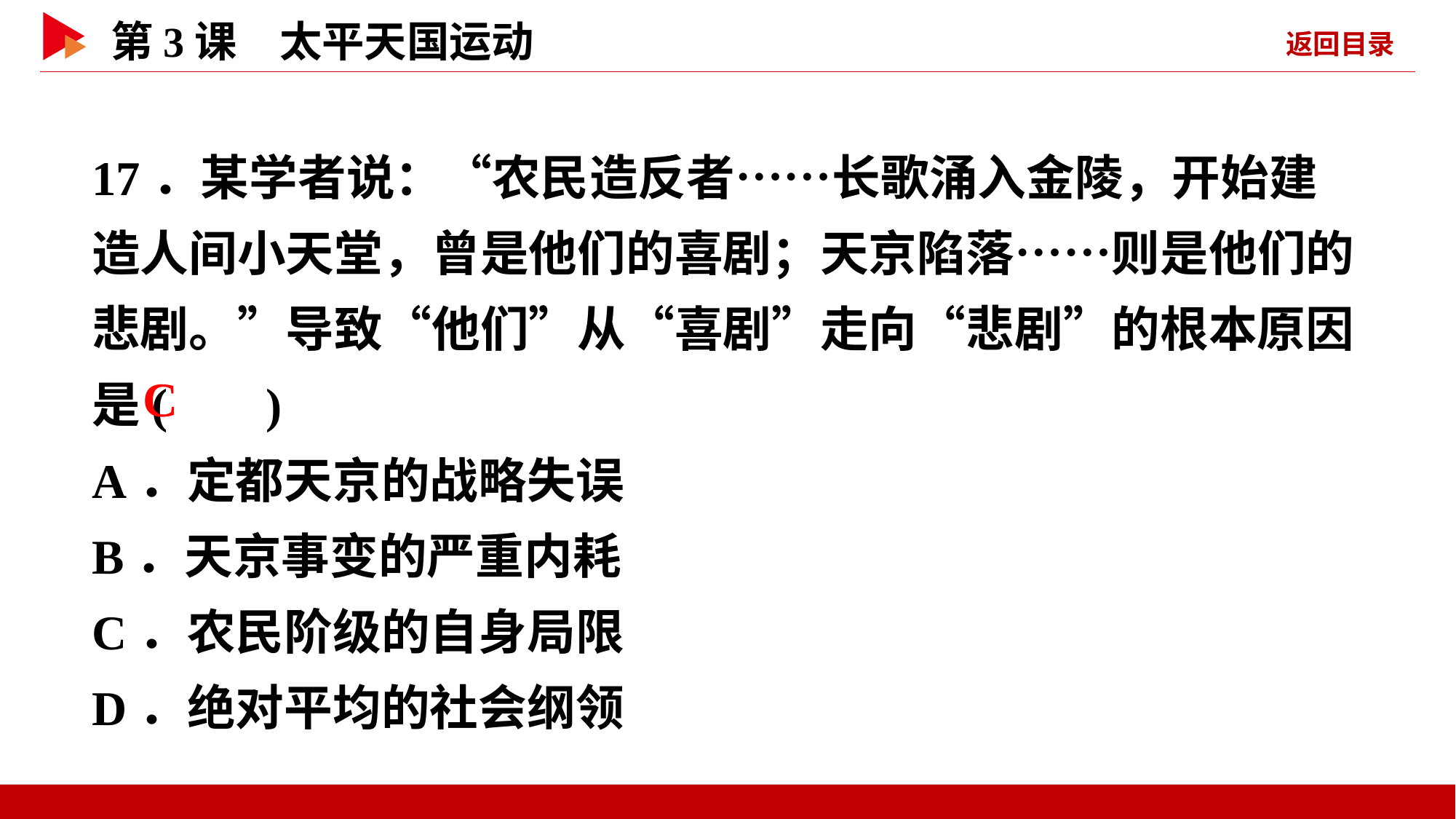

17．某学者说：“农民造反者……长歌涌入金陵，开始建造人间小天堂，曾是他们的喜剧；天京陷落……则是他们的悲剧。”导致“他们”从“喜剧”走向“悲剧”的根本原因是(        )
A．定都天京的战略失误
B．天京事变的严重内耗
C．农民阶级的自身局限
D．绝对平均的社会纲领
   C